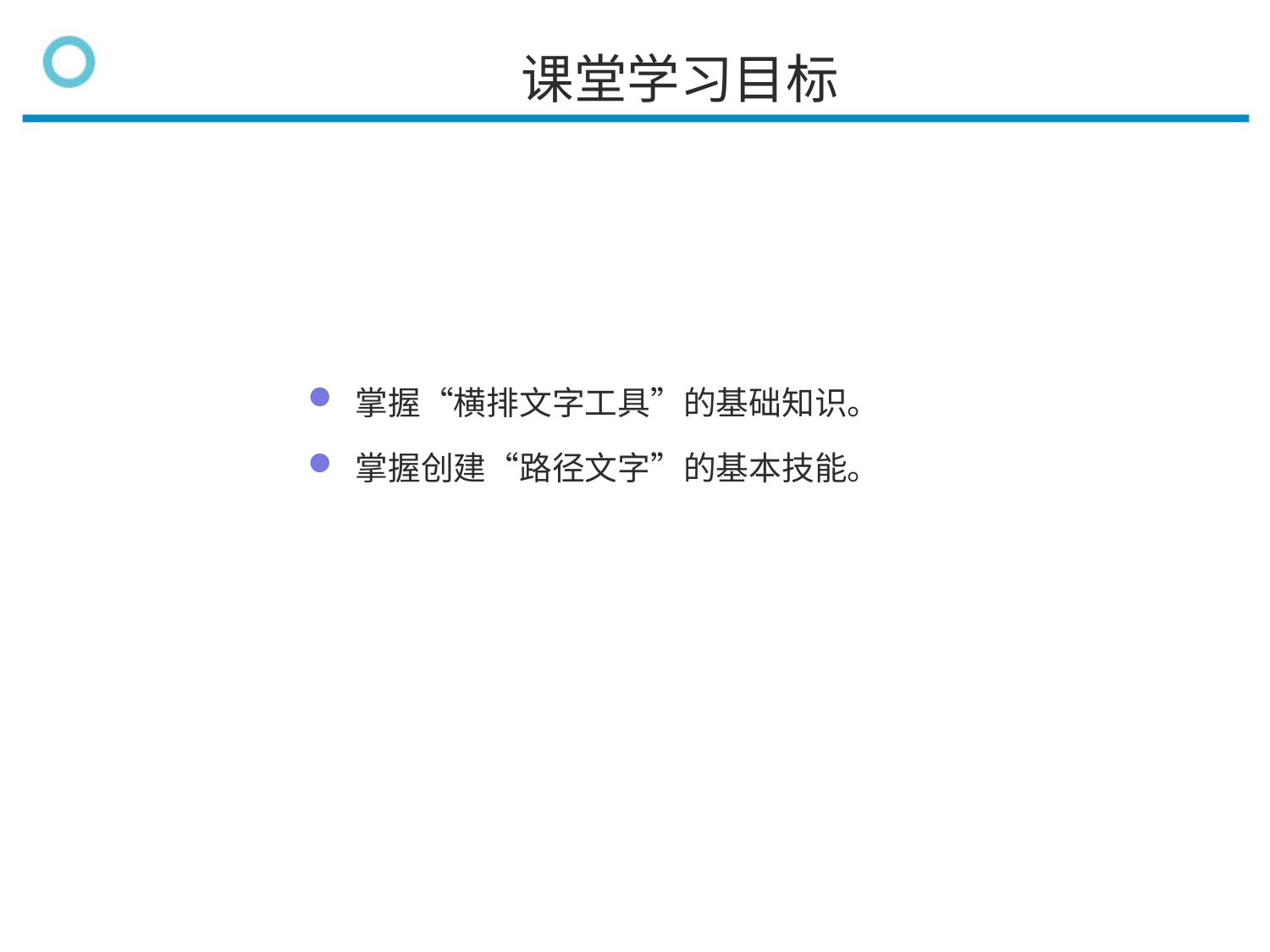

课堂学习目标
掌握“横排文字工具”的基础知识。
掌握创建“路径文字”的基本技能。